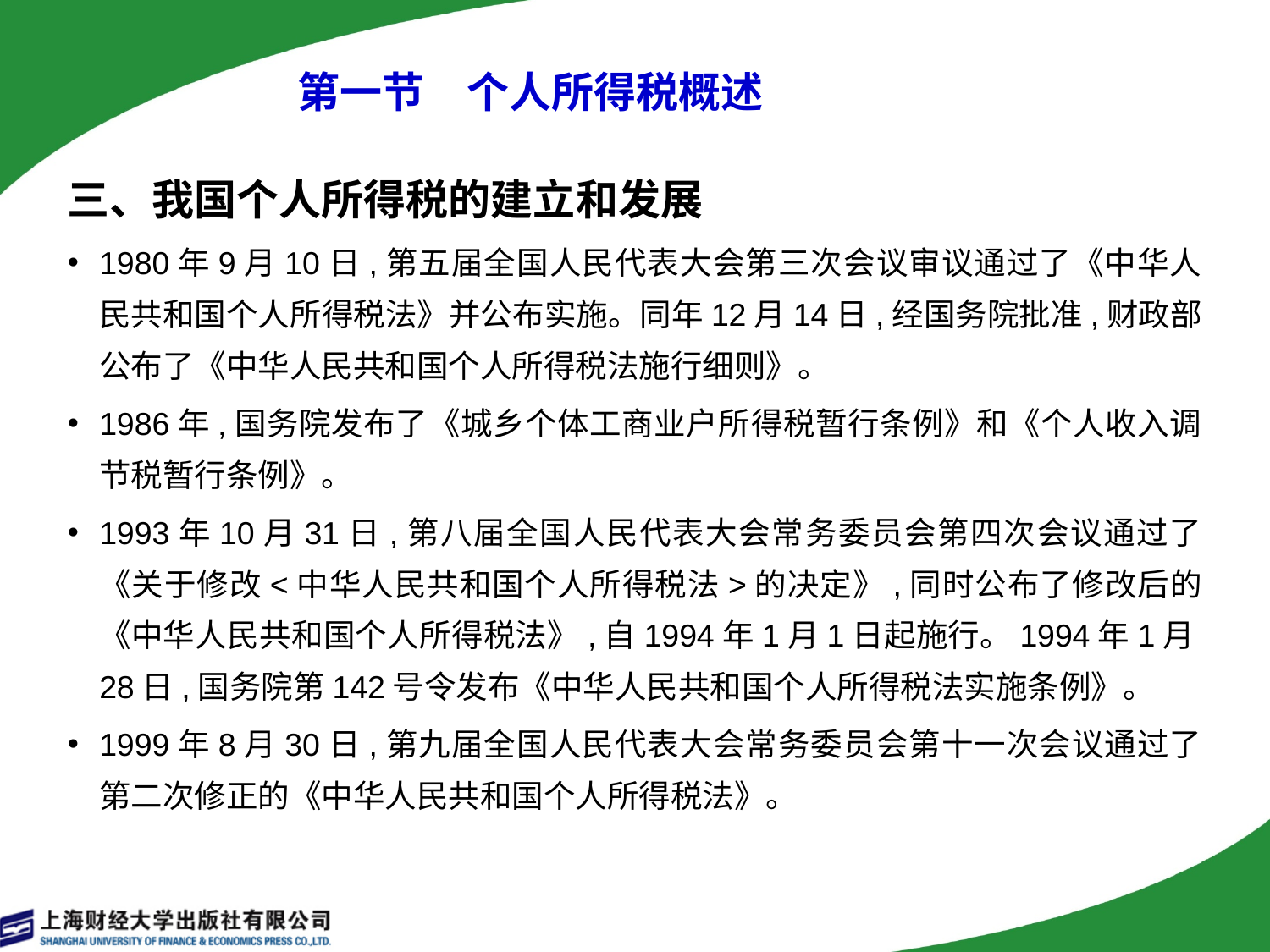

# 第一节　个人所得税概述
三、我国个人所得税的建立和发展
1980年9月10日,第五届全国人民代表大会第三次会议审议通过了《中华人民共和国个人所得税法》并公布实施。同年12月14日,经国务院批准,财政部公布了《中华人民共和国个人所得税法施行细则》。
1986年,国务院发布了《城乡个体工商业户所得税暂行条例》和《个人收入调节税暂行条例》。
1993年10月31日,第八届全国人民代表大会常务委员会第四次会议通过了《关于修改<中华人民共和国个人所得税法>的决定》,同时公布了修改后的《中华人民共和国个人所得税法》,自1994年1月1日起施行。1994年1月28日,国务院第142号令发布《中华人民共和国个人所得税法实施条例》。
1999年8月30日,第九届全国人民代表大会常务委员会第十一次会议通过了第二次修正的《中华人民共和国个人所得税法》。